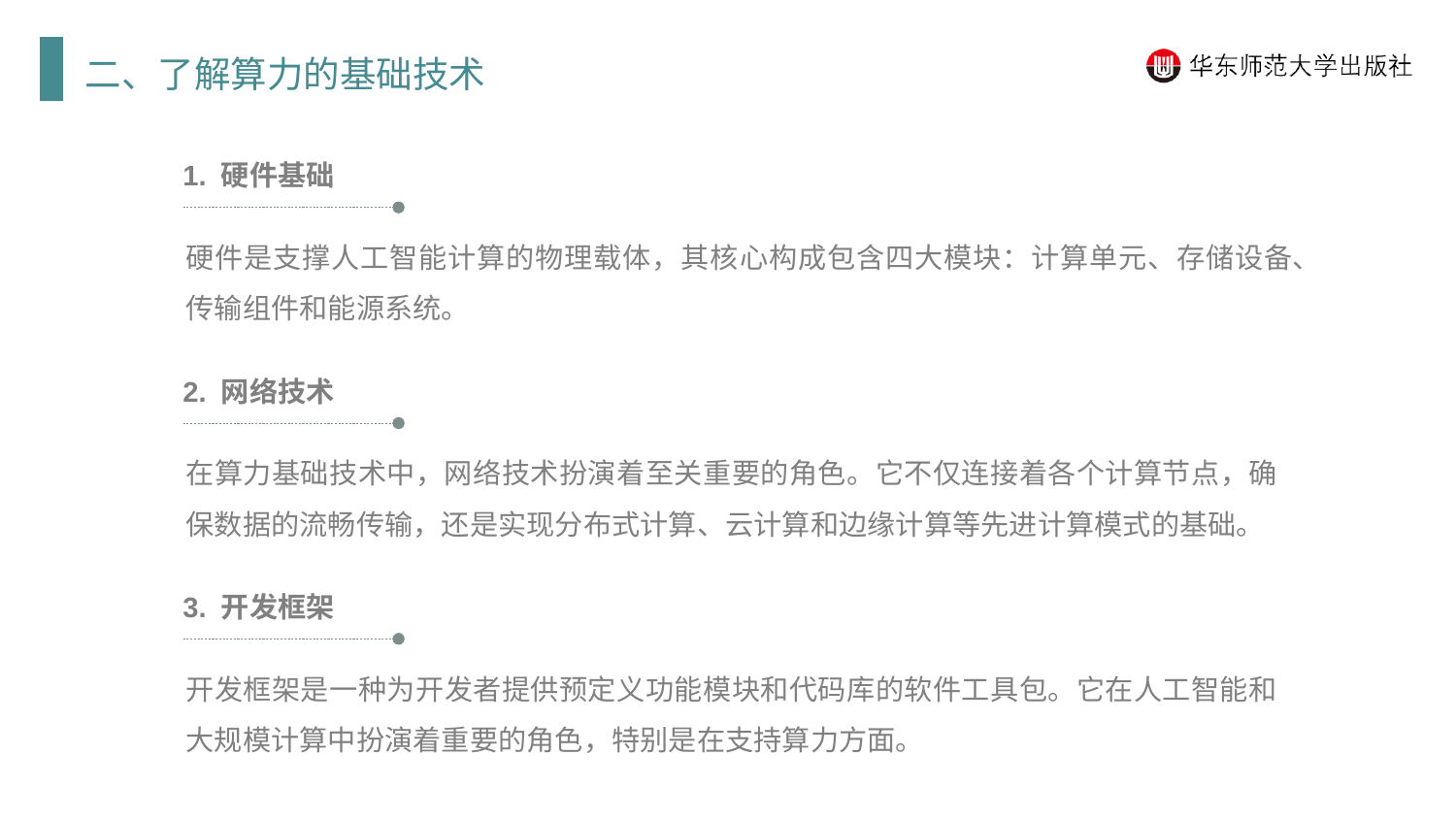

二、了解算力的基础技术
1. 硬件基础
硬件是支撑人工智能计算的物理载体，其核心构成包含四大模块：计算单元、存储设备、传输组件和能源系统。
2. 网络技术
在算力基础技术中，网络技术扮演着至关重要的角色。它不仅连接着各个计算节点，确保数据的流畅传输，还是实现分布式计算、云计算和边缘计算等先进计算模式的基础。
3. 开发框架
开发框架是一种为开发者提供预定义功能模块和代码库的软件工具包。它在人工智能和大规模计算中扮演着重要的角色，特别是在支持算力方面。